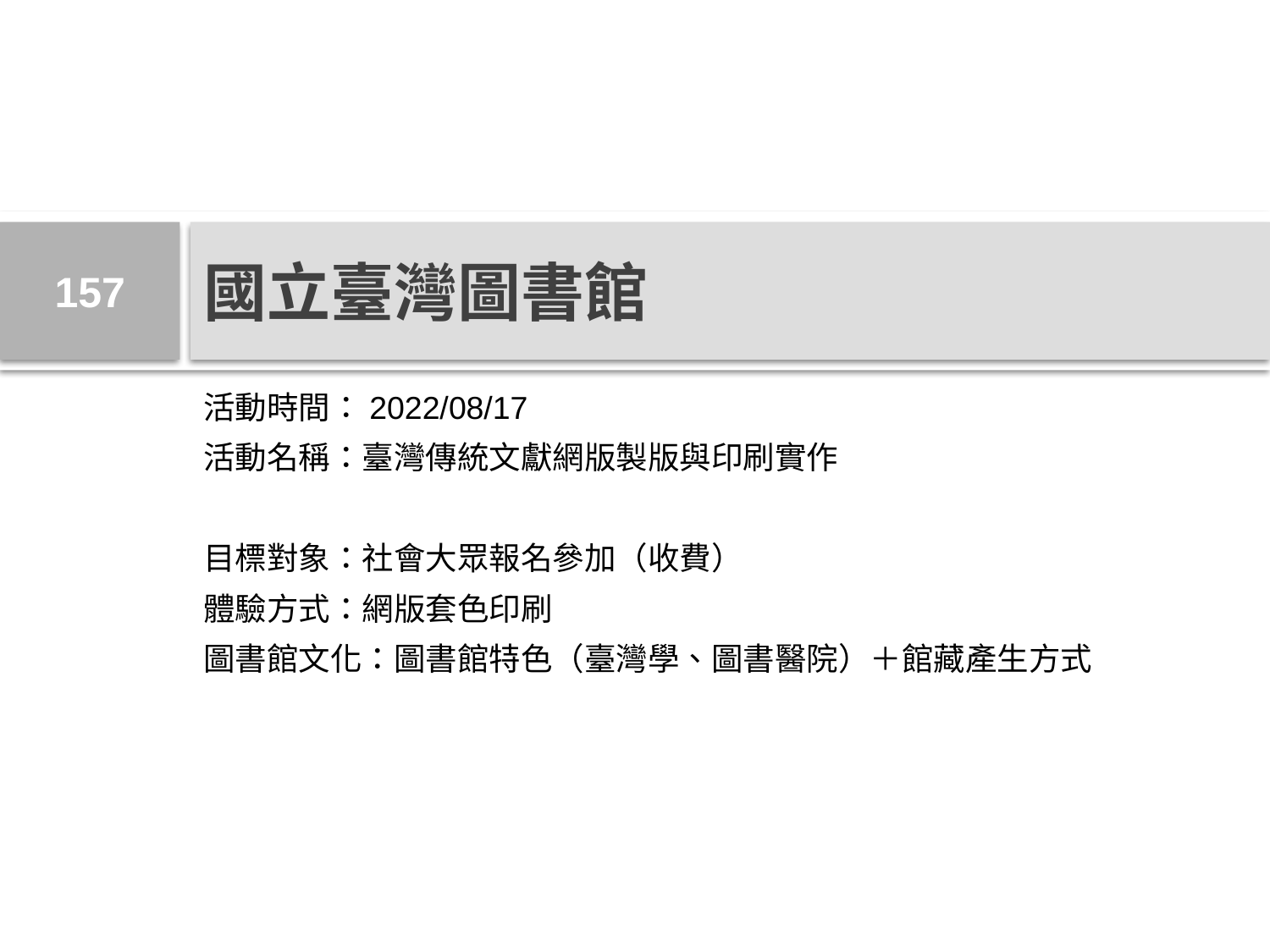

157
# 國立臺灣圖書館
活動時間：2022/08/17
活動名稱：臺灣傳統文獻網版製版與印刷實作

目標對象：社會大眾報名參加（收費）
體驗方式：網版套色印刷
圖書館文化：圖書館特色（臺灣學、圖書醫院）＋館藏產生方式